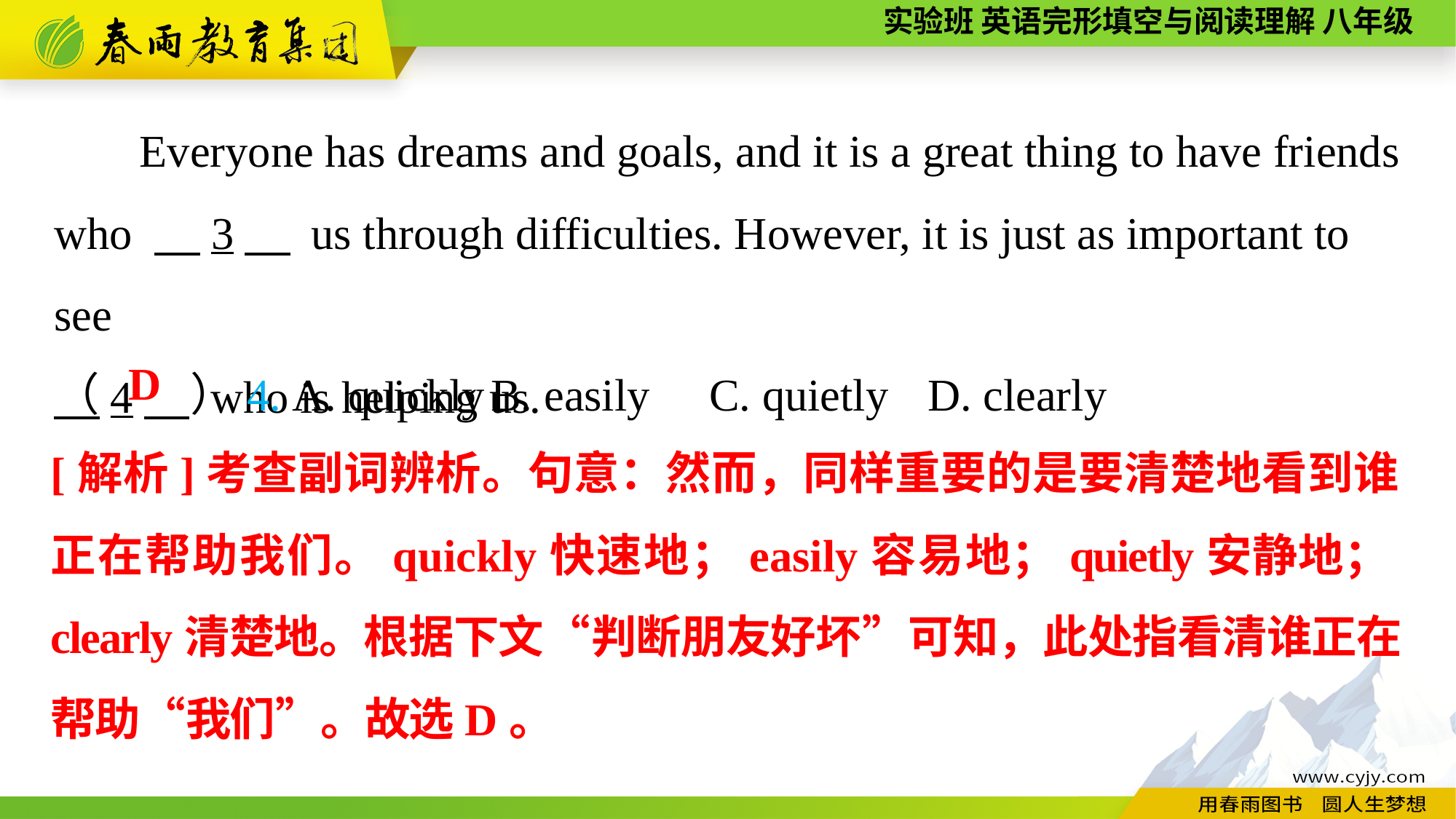

Everyone has dreams and goals, and it is a great thing to have friends who 　3　 us through difficulties. However, it is just as important to see
　4　 who is helping us.
（　　）4. A. quickly	B. easily	C. quietly	D. clearly
D
[解析]考查副词辨析。句意：然而，同样重要的是要清楚地看到谁正在帮助我们。quickly快速地；easily容易地；quietly安静地；clearly清楚地。根据下文“判断朋友好坏”可知，此处指看清谁正在帮助“我们”。故选D。